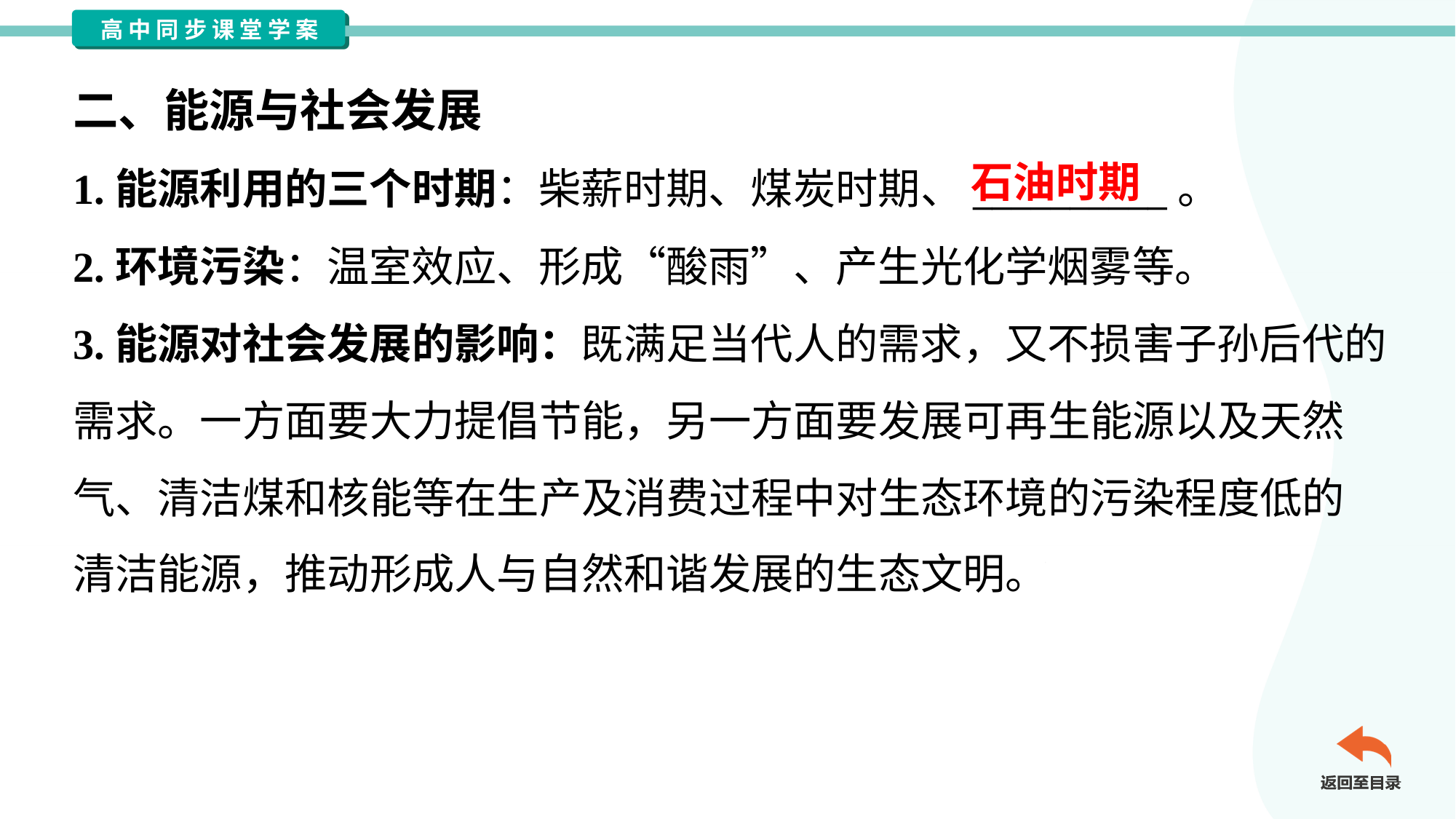

二、能源与社会发展
石油时期
1.能源利用的三个时期：柴薪时期、煤炭时期、__________。
2.环境污染：温室效应、形成“酸雨”、产生光化学烟雾等。
3.能源对社会发展的影响：既满足当代人的需求，又不损害子孙后代的
需求。一方面要大力提倡节能，另一方面要发展可再生能源以及天然
气、清洁煤和核能等在生产及消费过程中对生态环境的污染程度低的
清洁能源，推动形成人与自然和谐发展的生态文明。